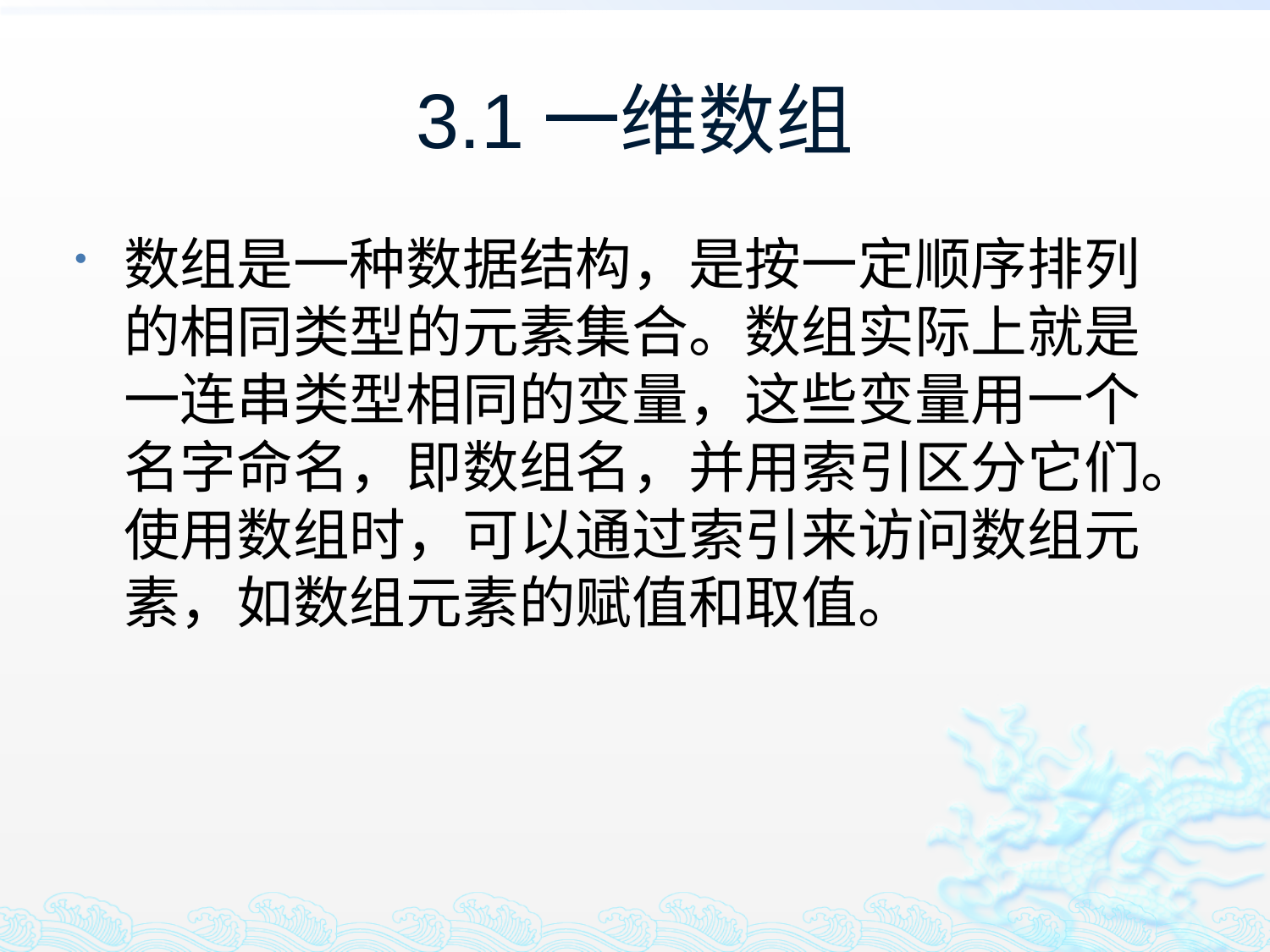

# 3.1一维数组
数组是一种数据结构，是按一定顺序排列的相同类型的元素集合。数组实际上就是一连串类型相同的变量，这些变量用一个名字命名，即数组名，并用索引区分它们。使用数组时，可以通过索引来访问数组元素，如数组元素的赋值和取值。